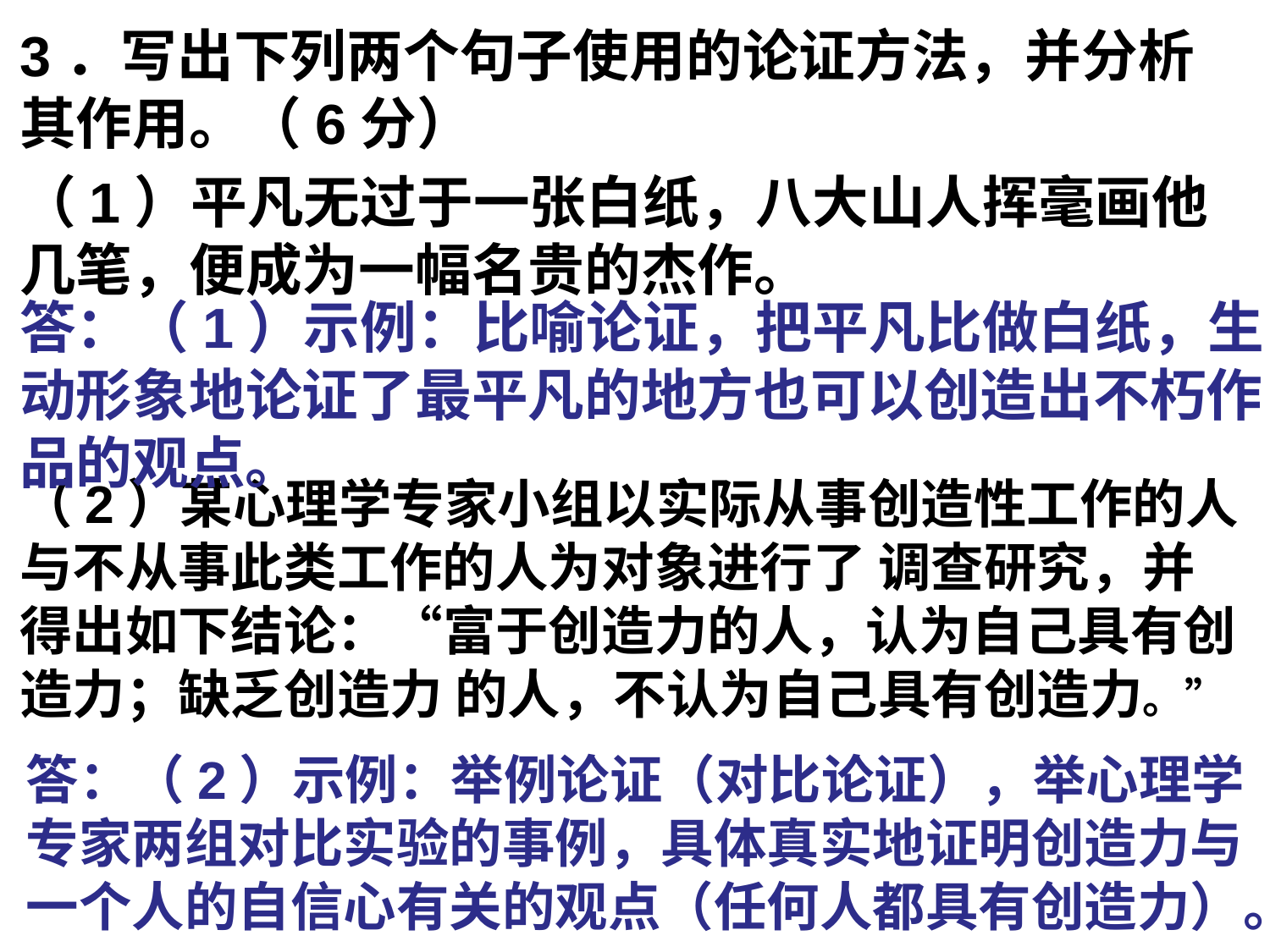

3．写出下列两个句子使用的论证方法，并分析其作用。（6分）
（1）平凡无过于一张白纸，八大山人挥毫画他几笔，便成为一幅名贵的杰作。

（2）某心理学专家小组以实际从事创造性工作的人与不从事此类工作的人为对象进行了 调查研究，并得出如下结论：“富于创造力的人，认为自己具有创造力；缺乏创造力 的人，不认为自己具有创造力。”
答：（1）示例：比喻论证，把平凡比做白纸，生动形象地论证了最平凡的地方也可以创造出不朽作品的观点。
答：（2）示例：举例论证（对比论证），举心理学专家两组对比实验的事例，具体真实地证明创造力与一个人的自信心有关的观点（任何人都具有创造力）。